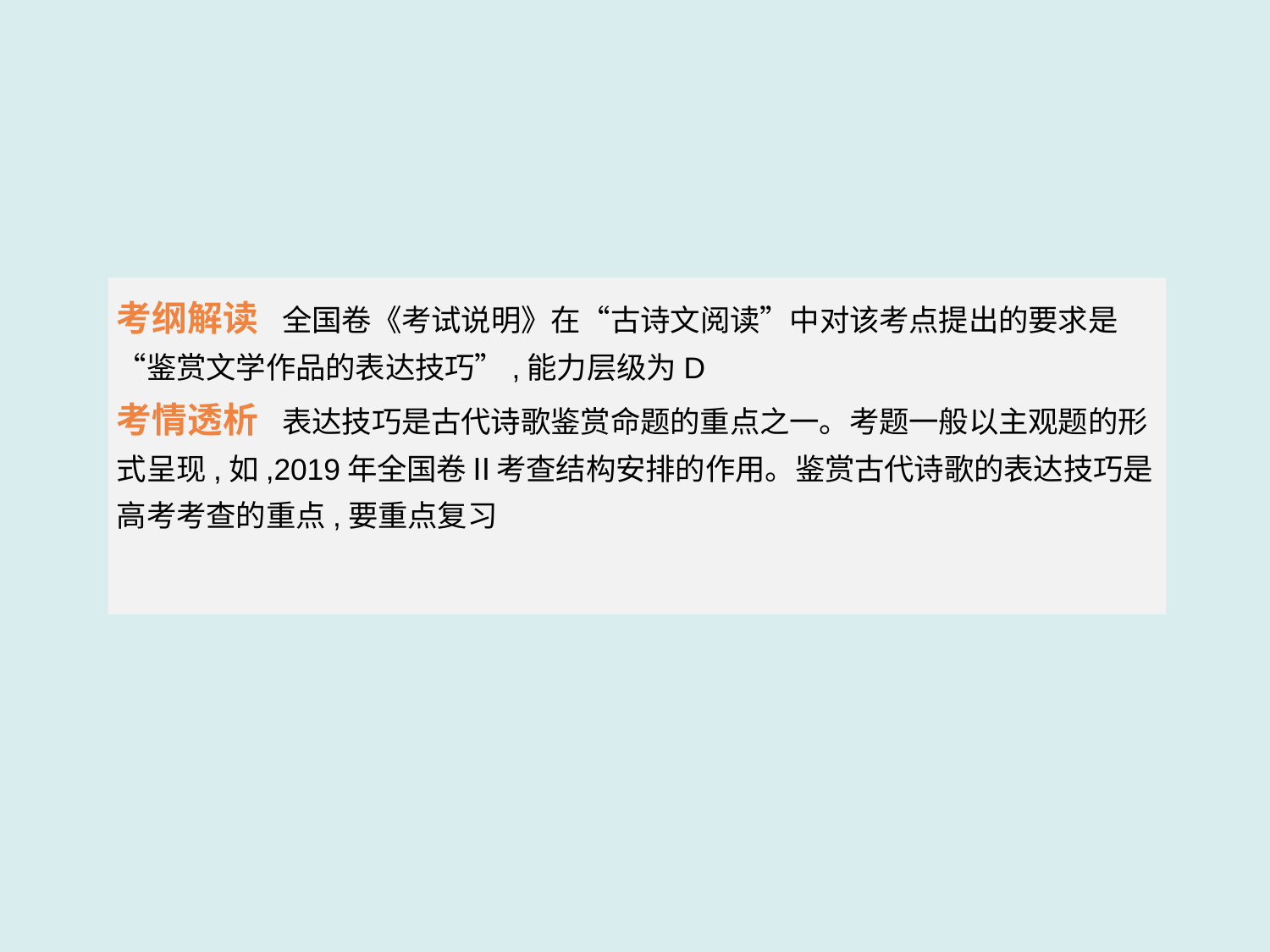

考纲解读   全国卷《考试说明》在“古诗文阅读”中对该考点提出的要求是“鉴赏文学作品的表达技巧”,能力层级为D
考情透析   表达技巧是古代诗歌鉴赏命题的重点之一。考题一般以主观题的形式呈现,如,2019年全国卷Ⅱ考查结构安排的作用。鉴赏古代诗歌的表达技巧是高考考查的重点,要重点复习